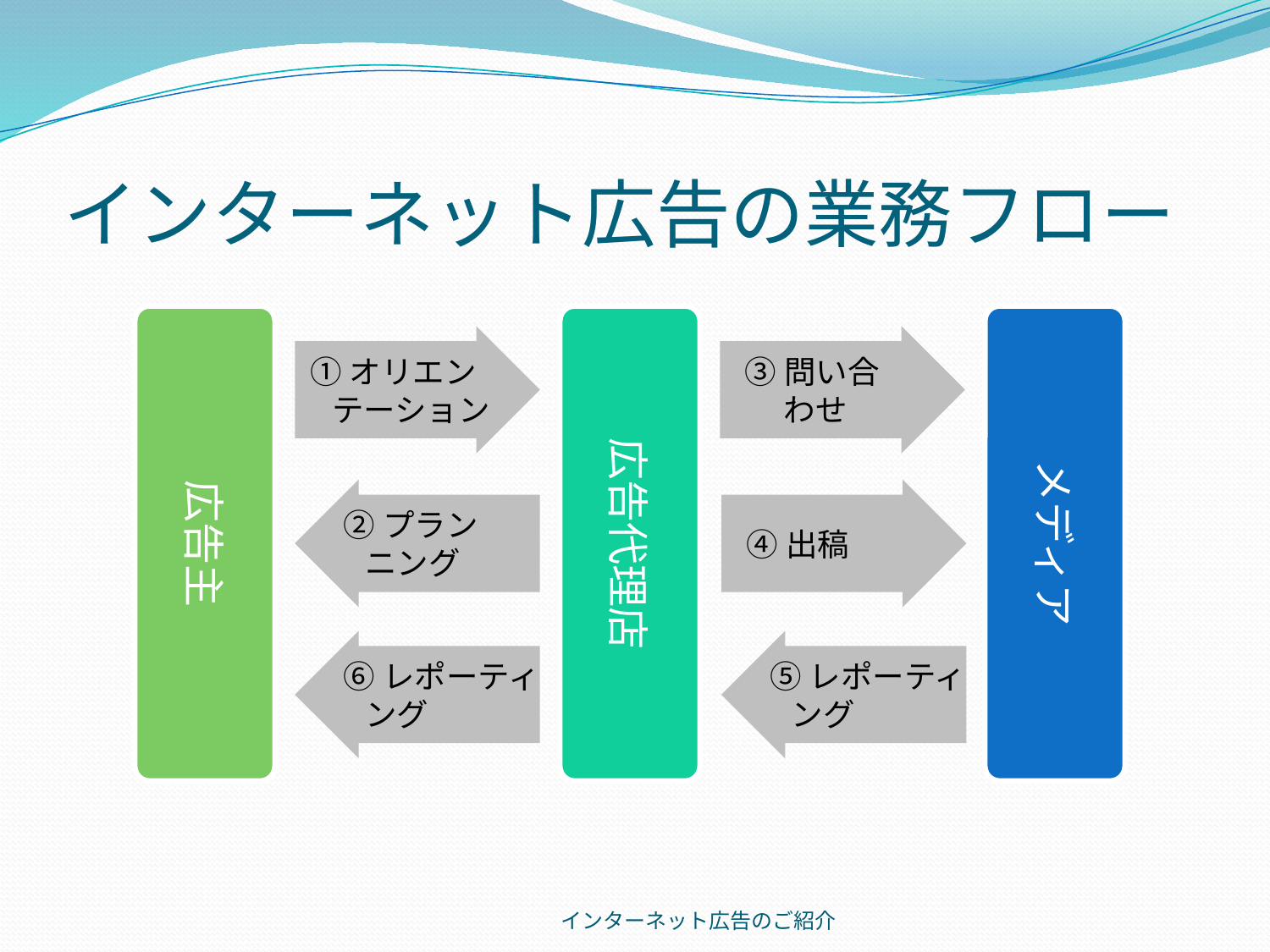

# インターネット広告の業務フロー
広告主
広告代理店
メディア
①オリエン
     テーション
③問い合
　 わせ
②プラン
   ニング
④出稿
⑥レポーティ
   ング
⑤レポーティ
   ング
インターネット広告のご紹介